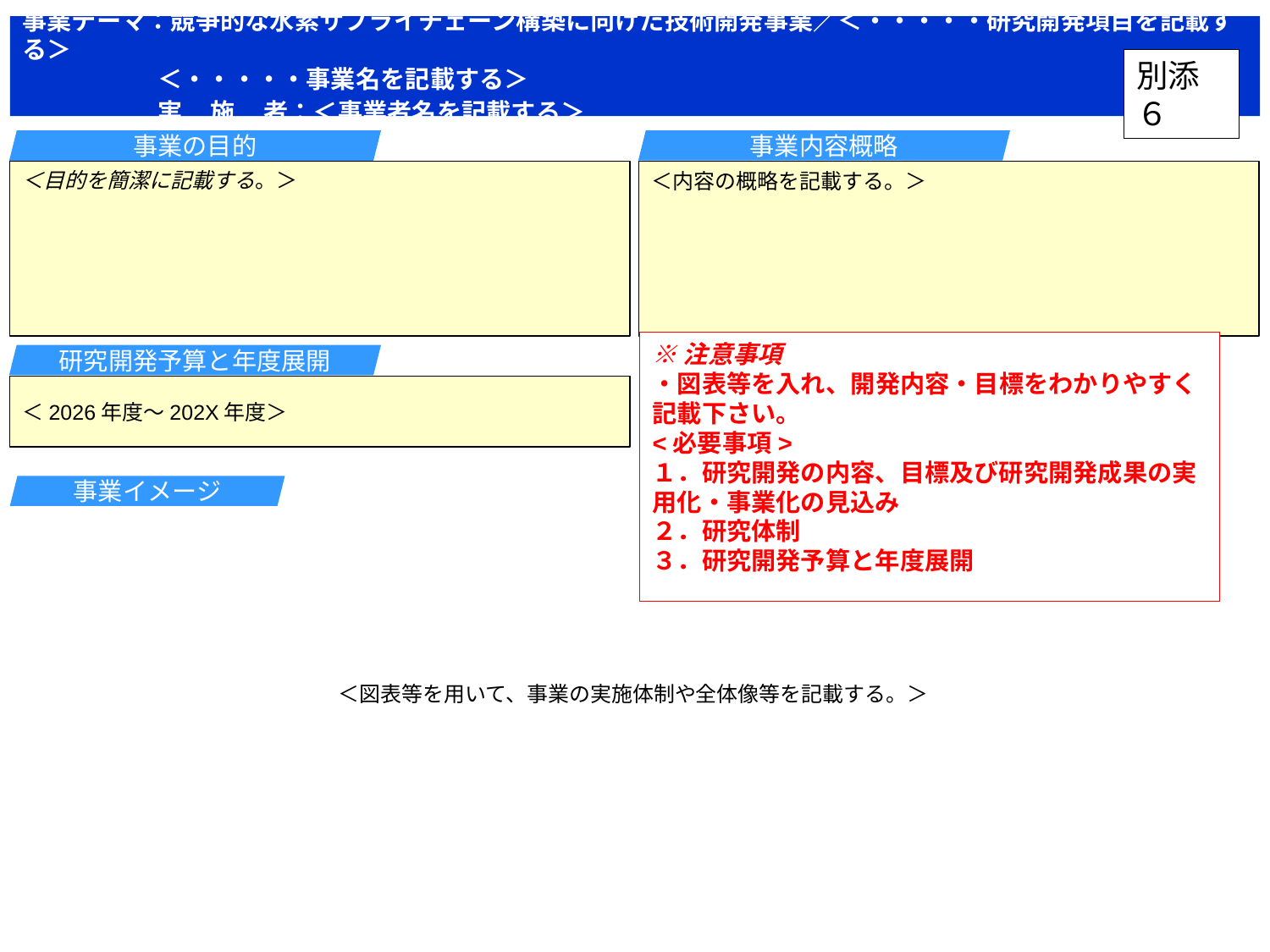

事業テーマ：競争的な水素サプライチェーン構築に向けた技術開発事業／＜・・・・・研究開発項目を記載する＞
＜・・・・・事業名を記載する＞
実　施　者：＜事業者名を記載する＞
別添６
事業の目的
事業内容概略
＜目的を簡潔に記載する。＞
＜内容の概略を記載する。＞
※注意事項
・図表等を入れ、開発内容・目標をわかりやすく記載下さい。
<必要事項>
１．研究開発の内容、目標及び研究開発成果の実用化・事業化の見込み
２．研究体制
３．研究開発予算と年度展開

研究開発予算と年度展開
＜2026年度～202X年度＞
事業イメージ
＜図表等を用いて、事業の実施体制や全体像等を記載する。＞